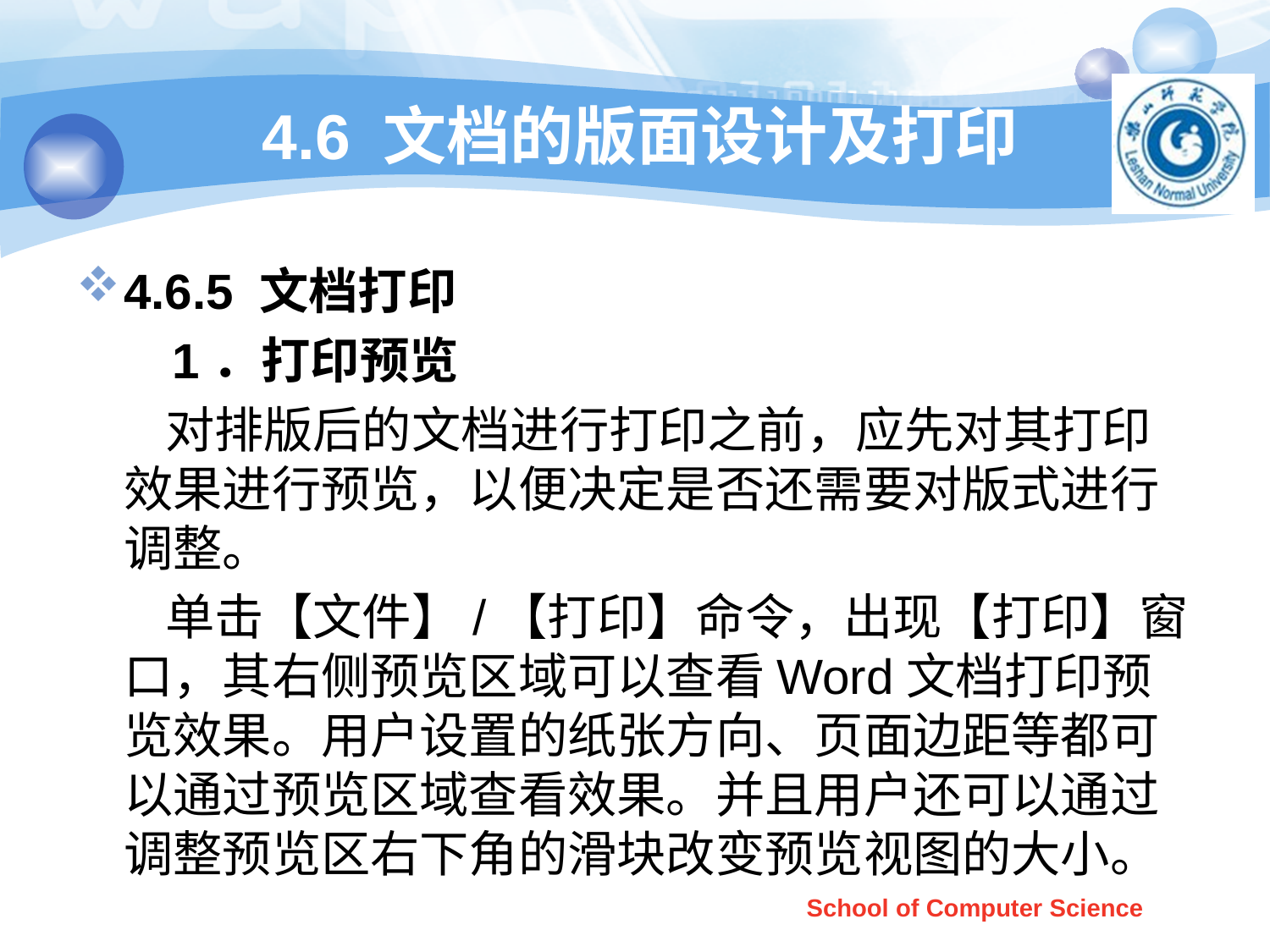

# 4.6 文档的版面设计及打印
4.6.5 文档打印
       1．打印预览
       对排版后的文档进行打印之前，应先对其打印效果进行预览，以便决定是否还需要对版式进行调整。
       单击【文件】/【打印】命令，出现【打印】窗口，其右侧预览区域可以查看Word文档打印预览效果。用户设置的纸张方向、页面边距等都可以通过预览区域查看效果。并且用户还可以通过调整预览区右下角的滑块改变预览视图的大小。

School of Computer Science